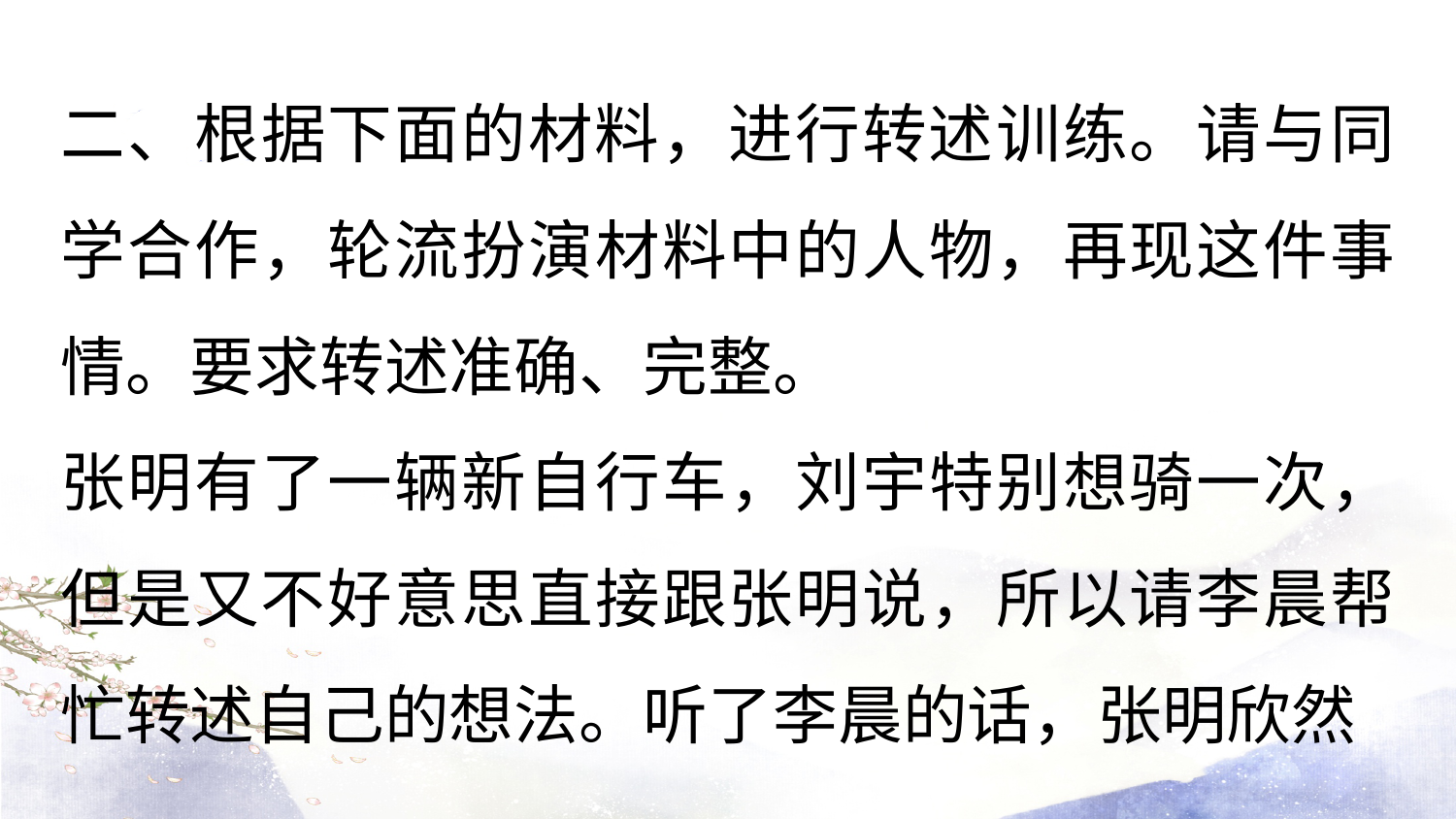

二、根据下面的材料，进行转述训练。请与同学合作，轮流扮演材料中的人物，再现这件事情。要求转述准确、完整。
张明有了一辆新自行车，刘宇特别想骑一次，但是又不好意思直接跟张明说，所以请李晨帮忙转述自己的想法。听了李晨的话，张明欣然